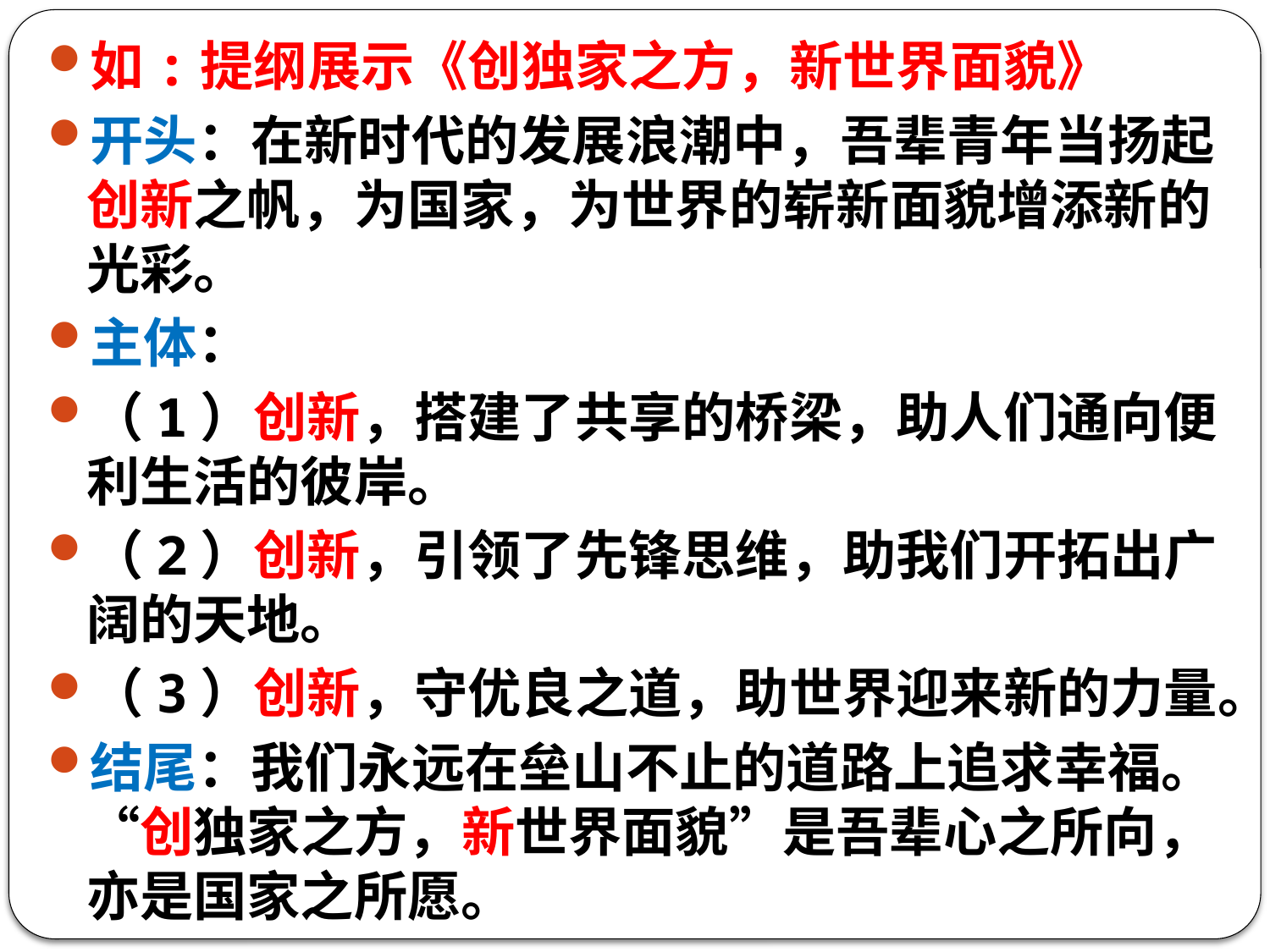

如:提纲展示《创独家之方，新世界面貌》
开头：在新时代的发展浪潮中，吾辈青年当扬起创新之帆，为国家，为世界的崭新面貌增添新的光彩。
主体：
（1）创新，搭建了共享的桥梁，助人们通向便利生活的彼岸。
（2）创新，引领了先锋思维，助我们开拓出广阔的天地。
（3）创新，守优良之道，助世界迎来新的力量。
结尾：我们永远在垒山不止的道路上追求幸福。“创独家之方，新世界面貌”是吾辈心之所向，亦是国家之所愿。